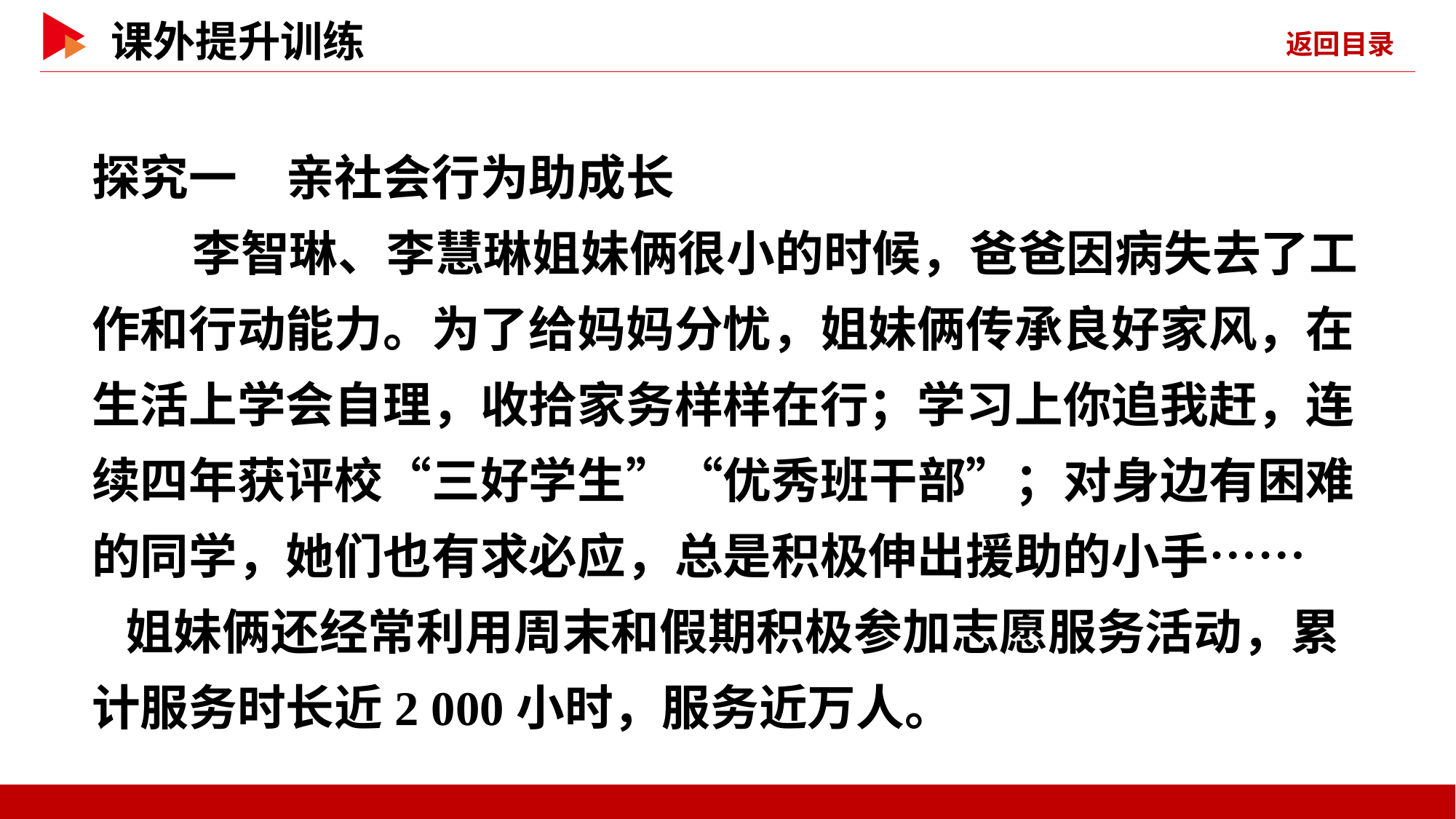

探究一　亲社会行为助成长
     李智琳、李慧琳姐妹俩很小的时候，爸爸因病失去了工作和行动能力。为了给妈妈分忧，姐妹俩传承良好家风，在生活上学会自理，收拾家务样样在行；学习上你追我赶，连续四年获评校“三好学生”“优秀班干部”；对身边有困难的同学，她们也有求必应，总是积极伸出援助的小手……
姐妹俩还经常利用周末和假期积极参加志愿服务活动，累计服务时长近2 000小时，服务近万人。